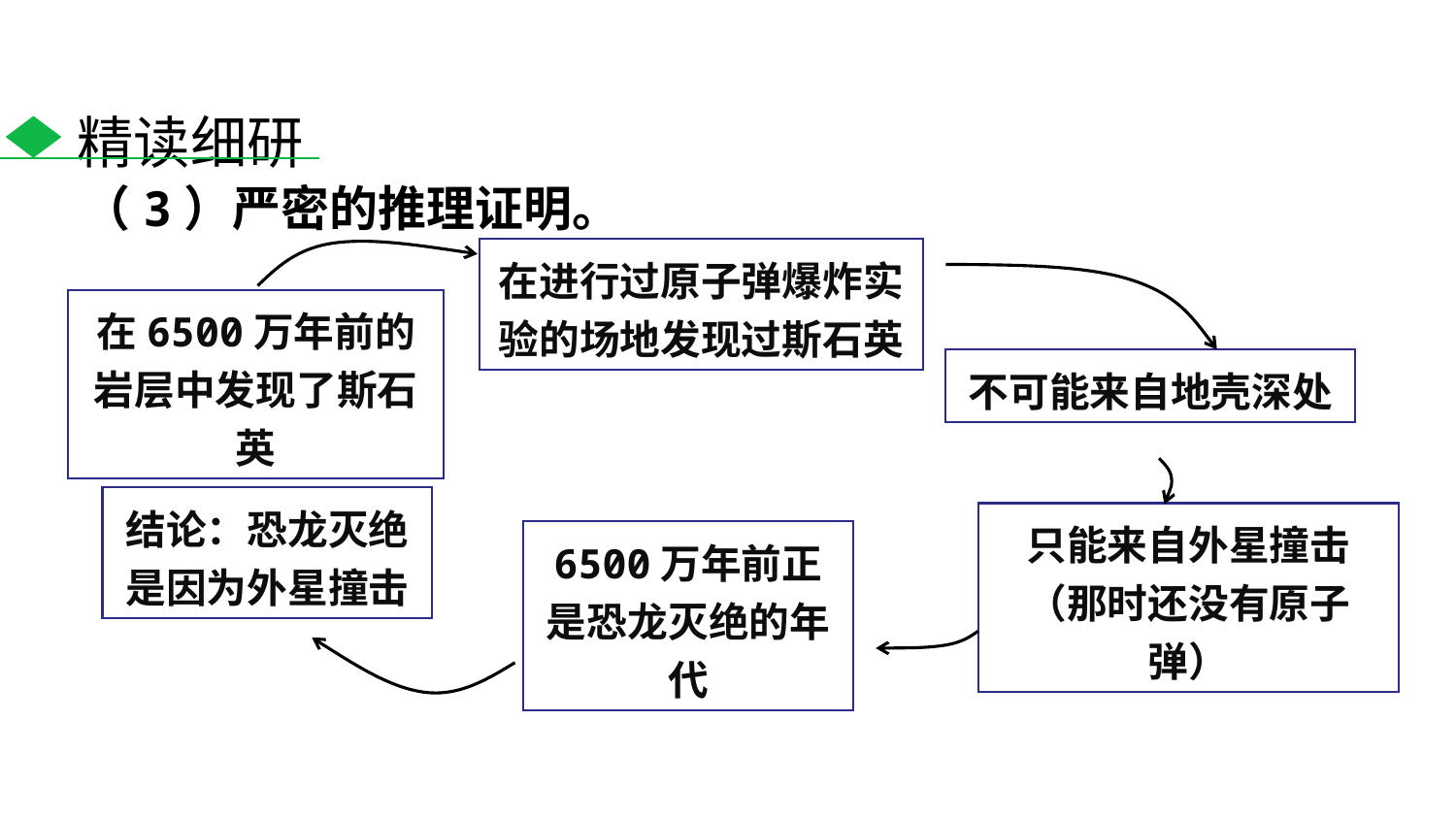

精读细研

（3）严密的推理证明。

在进行过原子弹爆炸实验的场地发现过斯石英

在6500万年前的岩层中发现了斯石英
不可能来自地壳深处

结论：恐龙灭绝是因为外星撞击
只能来自外星撞击（那时还没有原子弹）
6500万年前正是恐龙灭绝的年代